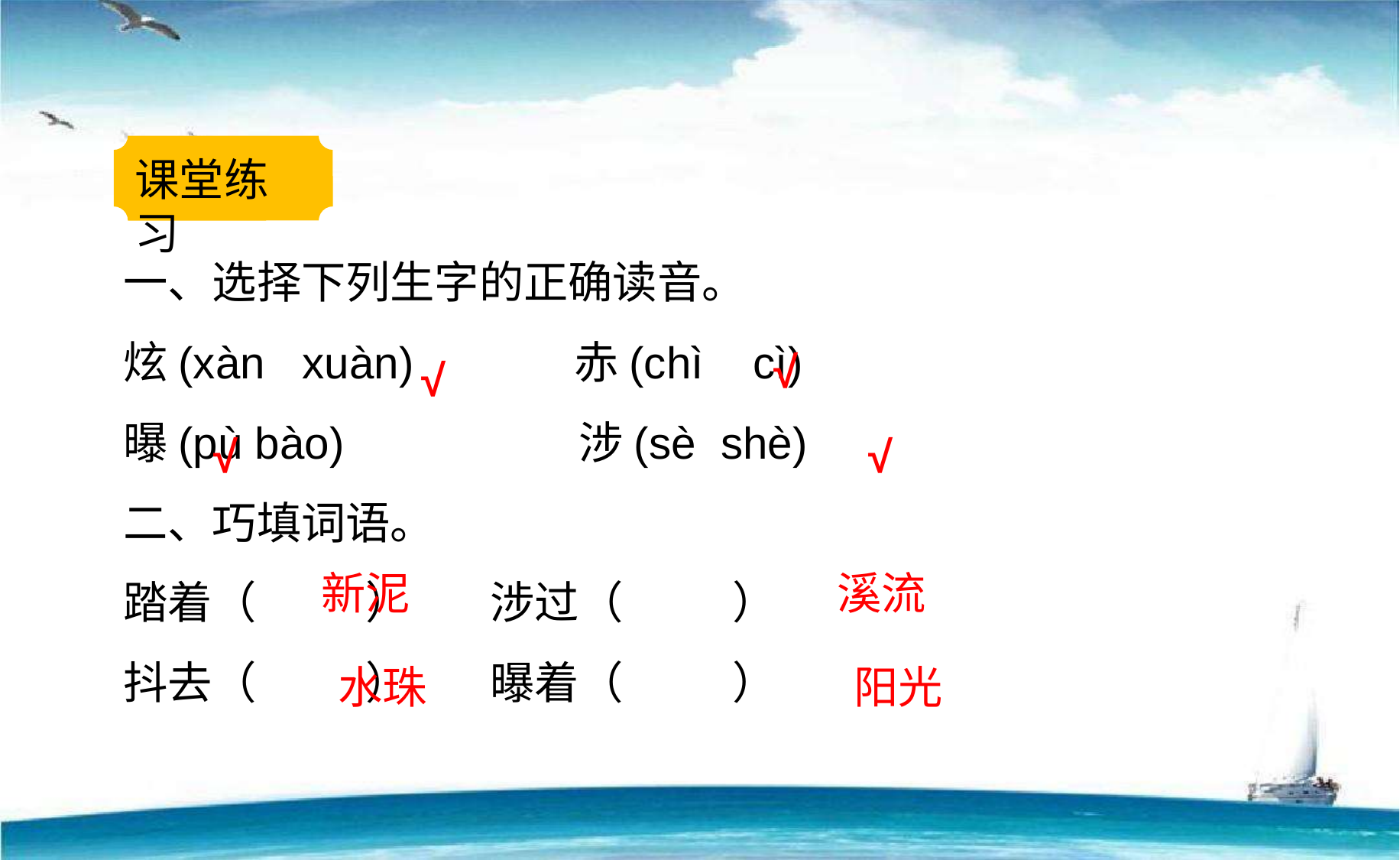

课堂练习
一、选择下列生字的正确读音。
炫(xàn   xuàn)            赤(chì    cì)
曝(pù bào)                  涉(sè  shè)
二、巧填词语。
踏着（           ）        涉过（           ）
抖去（           ）        曝着（           ）
√
√
√
√
新泥
溪流
 水珠
 阳光